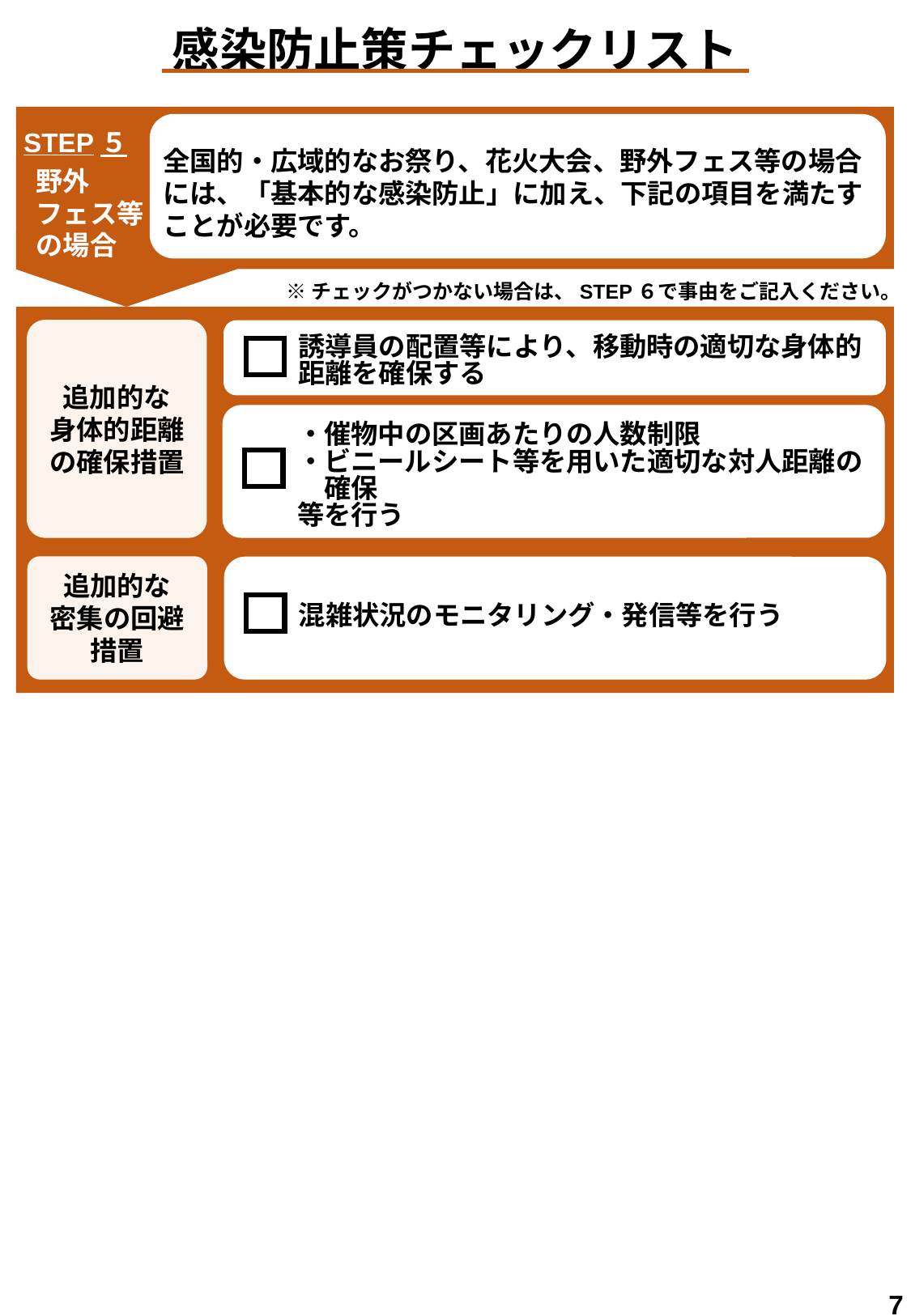

感染防止策チェックリスト

STEP５

 野外
 フェス等
 の場合
全国的・広域的なお祭り、花火大会、野外フェス等の場合には、「基本的な感染防止」に加え、下記の項目を満たすことが必要です。

※チェックがつかない場合は、STEP６で事由をご記入ください。

追加的な
身体的距離の確保措置

誘導員の配置等により、移動時の適切な身体的
距離を確保する

・催物中の区画あたりの人数制限
・ビニールシート等を用いた適切な対人距離の
　確保
等を行う

追加的な
密集の回避
措置

混雑状況のモニタリング・発信等を行う
7